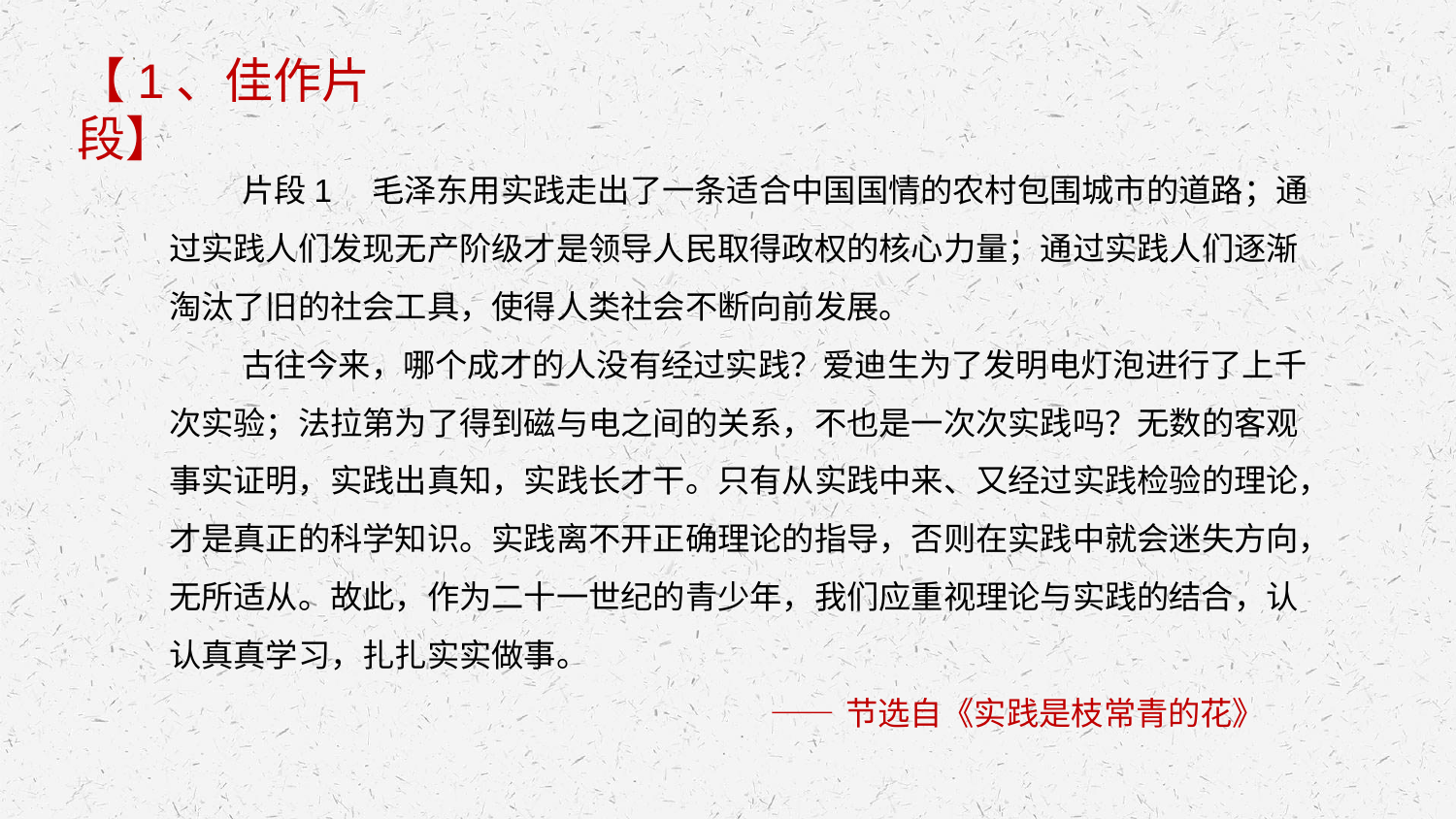

【1、佳作片段】

片段1　毛泽东用实践走出了一条适合中国国情的农村包围城市的道路；通过实践人们发现无产阶级才是领导人民取得政权的核心力量；通过实践人们逐渐淘汰了旧的社会工具，使得人类社会不断向前发展。
古往今来，哪个成才的人没有经过实践？爱迪生为了发明电灯泡进行了上千次实验；法拉第为了得到磁与电之间的关系，不也是一次次实践吗？无数的客观事实证明，实践出真知，实践长才干。只有从实践中来、又经过实践检验的理论，才是真正的科学知识。实践离不开正确理论的指导，否则在实践中就会迷失方向，无所适从。故此，作为二十一世纪的青少年，我们应重视理论与实践的结合，认认真真学习，扎扎实实做事。
                                                                         ——节选自《实践是枝常青的花》